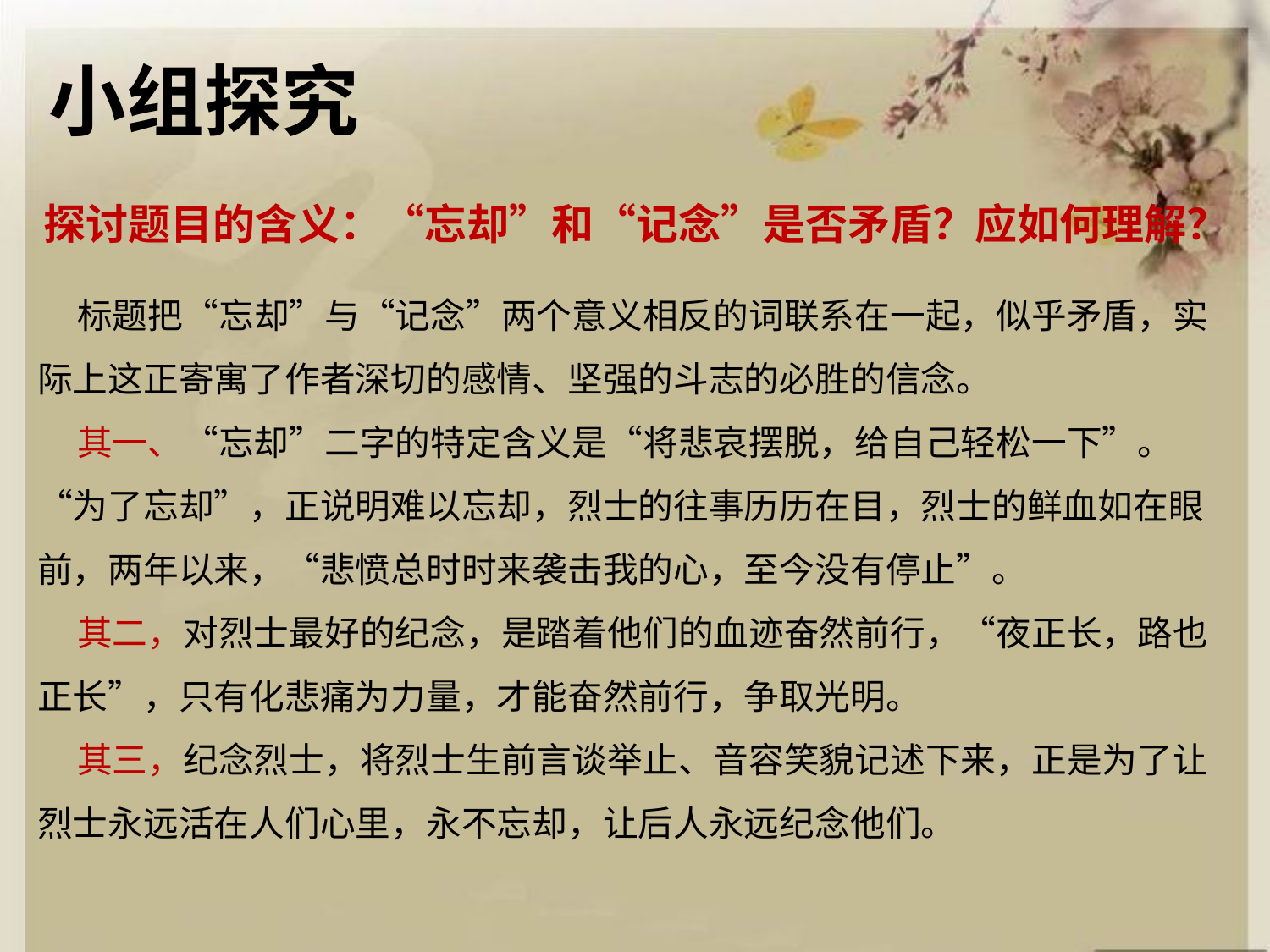

小组探究
探讨题目的含义：“忘却”和“记念”是否矛盾？应如何理解？
    标题把“忘却”与“记念”两个意义相反的词联系在一起，似乎矛盾，实际上这正寄寓了作者深切的感情、坚强的斗志的必胜的信念。
    其一、“忘却”二字的特定含义是“将悲哀摆脱，给自己轻松一下”。“为了忘却”，正说明难以忘却，烈士的往事历历在目，烈士的鲜血如在眼前，两年以来，“悲愤总时时来袭击我的心，至今没有停止”。
    其二，对烈士最好的纪念，是踏着他们的血迹奋然前行，“夜正长，路也正长”，只有化悲痛为力量，才能奋然前行，争取光明。
    其三，纪念烈士，将烈士生前言谈举止、音容笑貌记述下来，正是为了让烈士永远活在人们心里，永不忘却，让后人永远纪念他们。